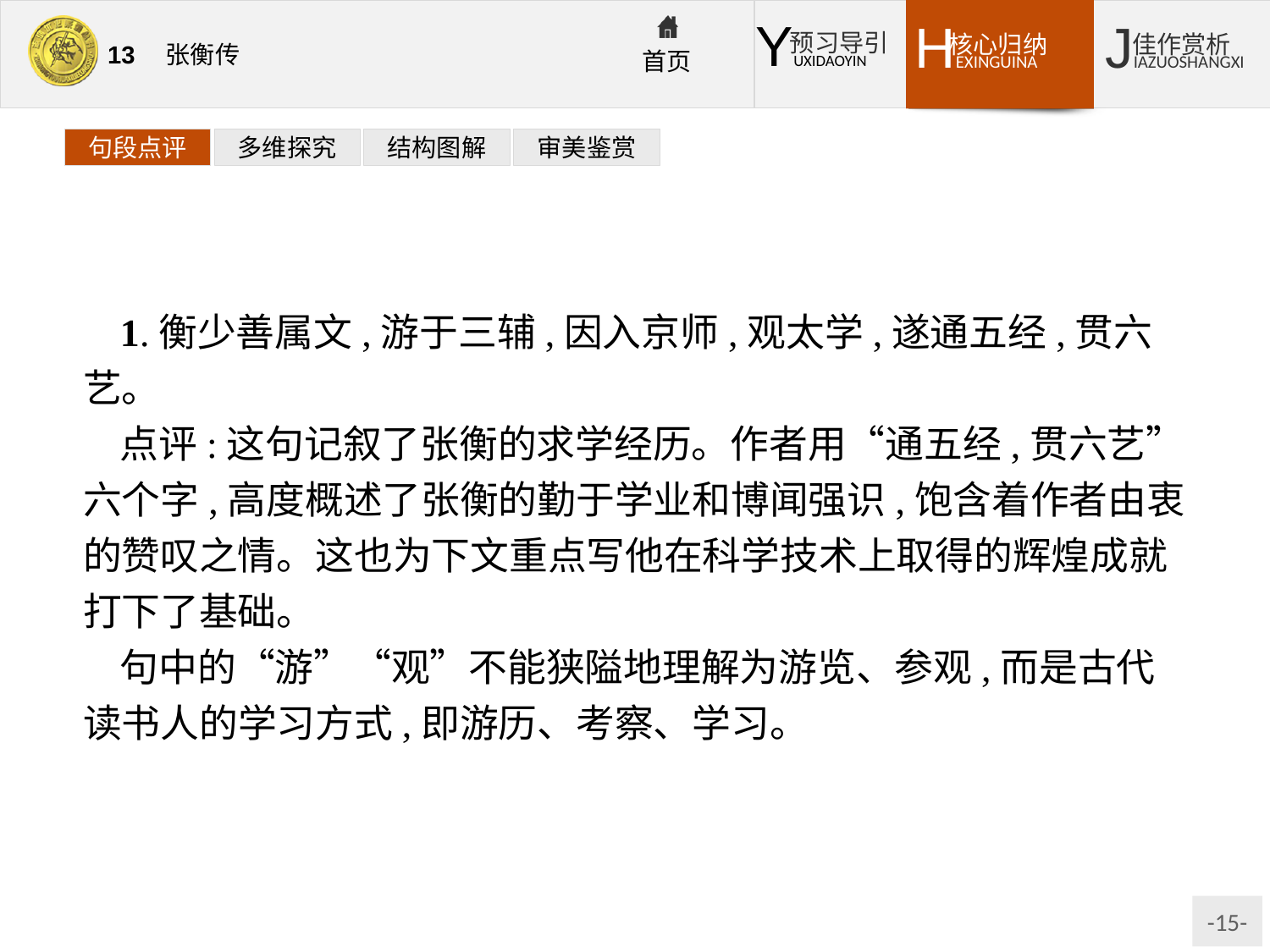

句段点评
多维探究
结构图解
审美鉴赏
1.衡少善属文,游于三辅,因入京师,观太学,遂通五经,贯六艺。
点评:这句记叙了张衡的求学经历。作者用“通五经,贯六艺”六个字,高度概述了张衡的勤于学业和博闻强识,饱含着作者由衷的赞叹之情。这也为下文重点写他在科学技术上取得的辉煌成就打下了基础。
句中的“游”“观”不能狭隘地理解为游览、参观,而是古代读书人的学习方式,即游历、考察、学习。